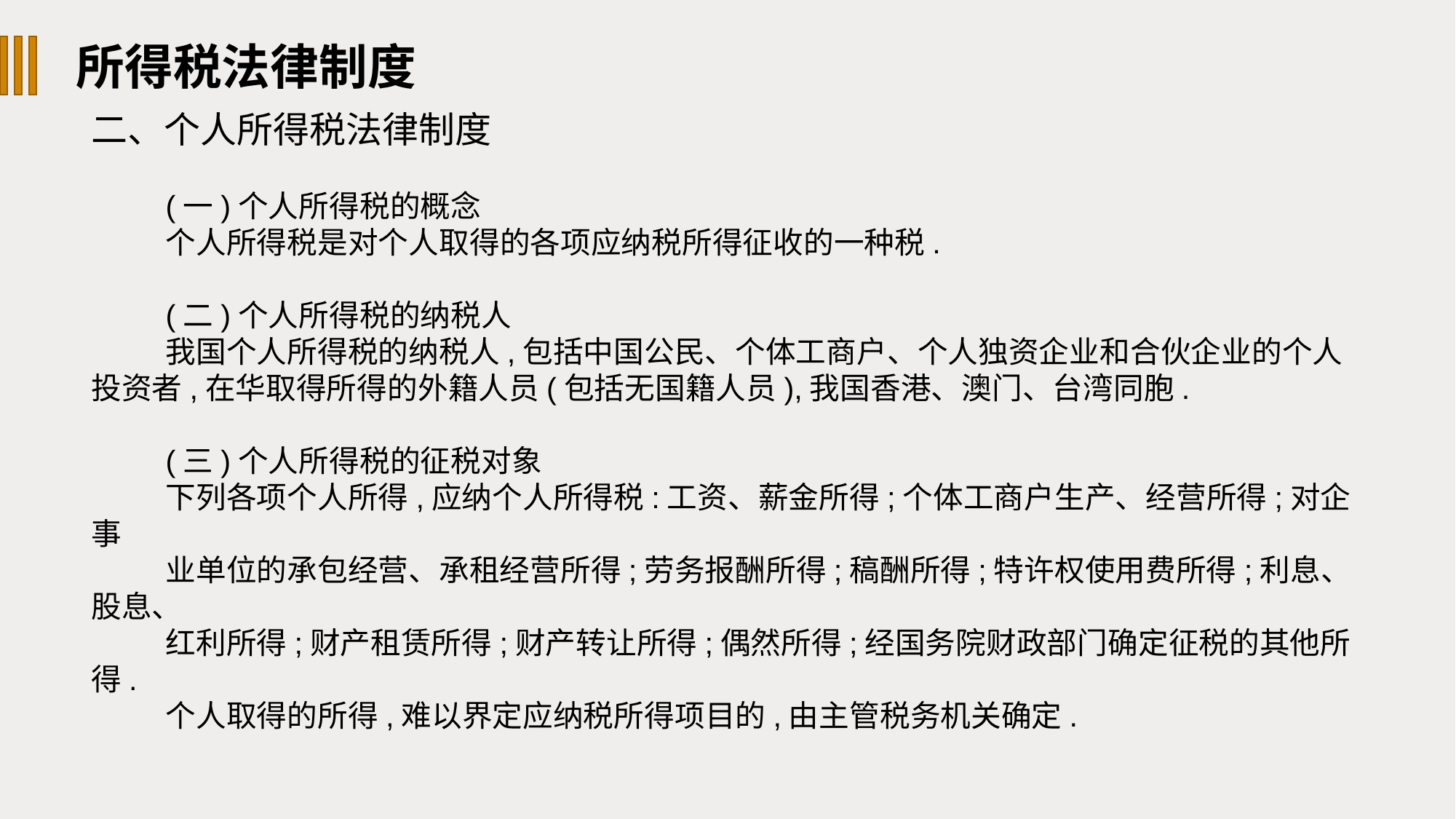

所得税法律制度

二、个人所得税法律制度

(一)个人所得税的概念
个人所得税是对个人取得的各项应纳税所得征收的一种税.

(二)个人所得税的纳税人
我国个人所得税的纳税人,包括中国公民、个体工商户、个人独资企业和合伙企业的个人投资者,在华取得所得的外籍人员(包括无国籍人员),我国香港、澳门、台湾同胞.

(三)个人所得税的征税对象
下列各项个人所得,应纳个人所得税:工资、薪金所得;个体工商户生产、经营所得;对企事
业单位的承包经营、承租经营所得;劳务报酬所得;稿酬所得;特许权使用费所得;利息、股息、
红利所得;财产租赁所得;财产转让所得;偶然所得;经国务院财政部门确定征税的其他所得.
个人取得的所得,难以界定应纳税所得项目的,由主管税务机关确定.